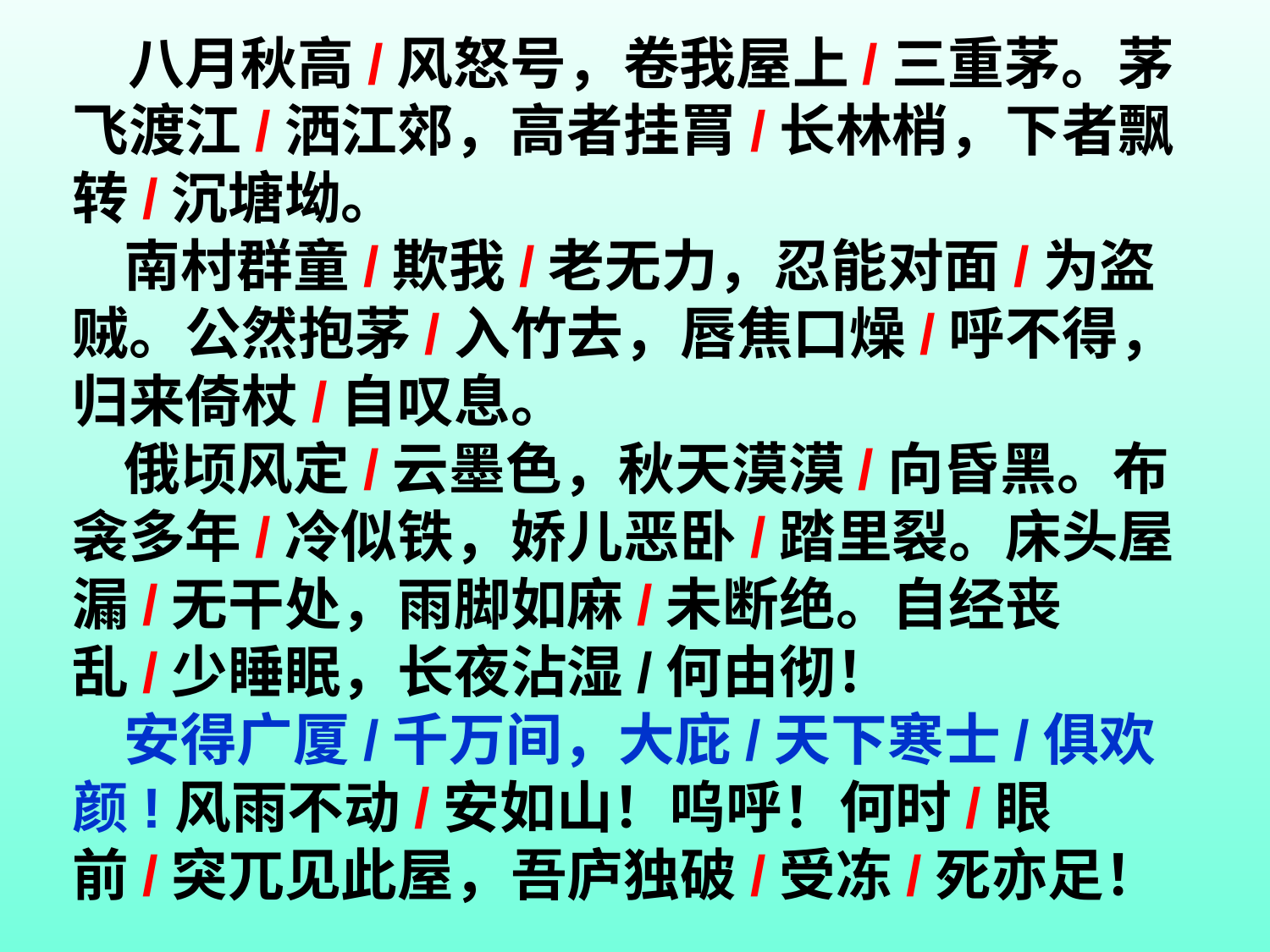

八月秋高/风怒号，卷我屋上/三重茅。茅飞渡江/洒江郊，高者挂罥/长林梢，下者飘转/沉塘坳。
    南村群童/欺我/老无力，忍能对面/为盗贼。公然抱茅/入竹去，唇焦口燥/呼不得，归来倚杖/自叹息。
    俄顷风定/云墨色，秋天漠漠/向昏黑。布衾多年/冷似铁，娇儿恶卧/踏里裂。床头屋漏/无干处，雨脚如麻/未断绝。自经丧乱/少睡眠，长夜沾湿/何由彻！
    安得广厦/千万间，大庇/天下寒士/俱欢颜!风雨不动/安如山！呜呼！何时/眼前/突兀见此屋，吾庐独破/受冻/死亦足！